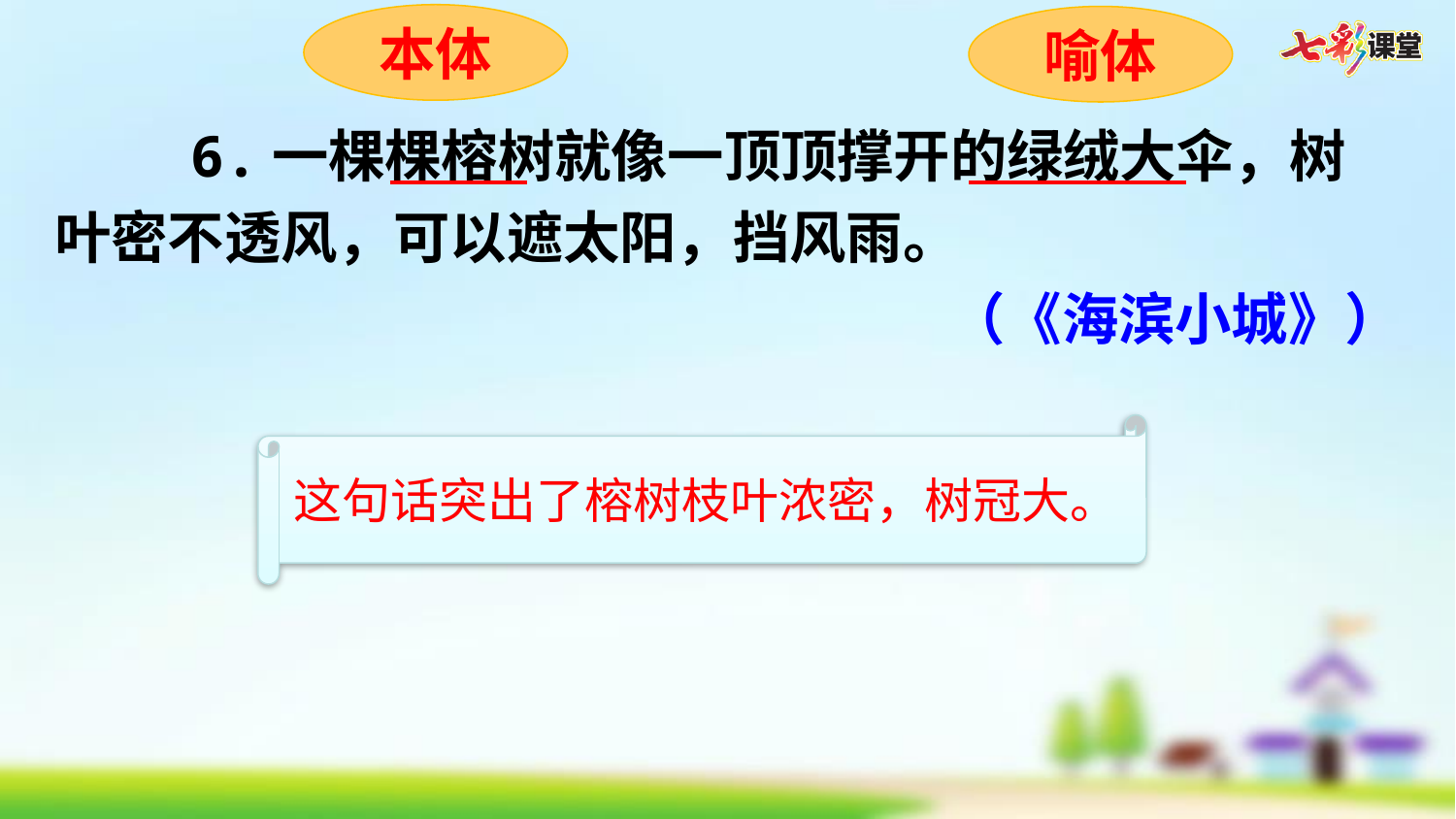

本体
喻体
    6.一棵棵榕树就像一顶顶撑开的绿绒大伞，树叶密不透风，可以遮太阳，挡风雨。
（《海滨小城》）

这句话突出了榕树枝叶浓密，树冠大。